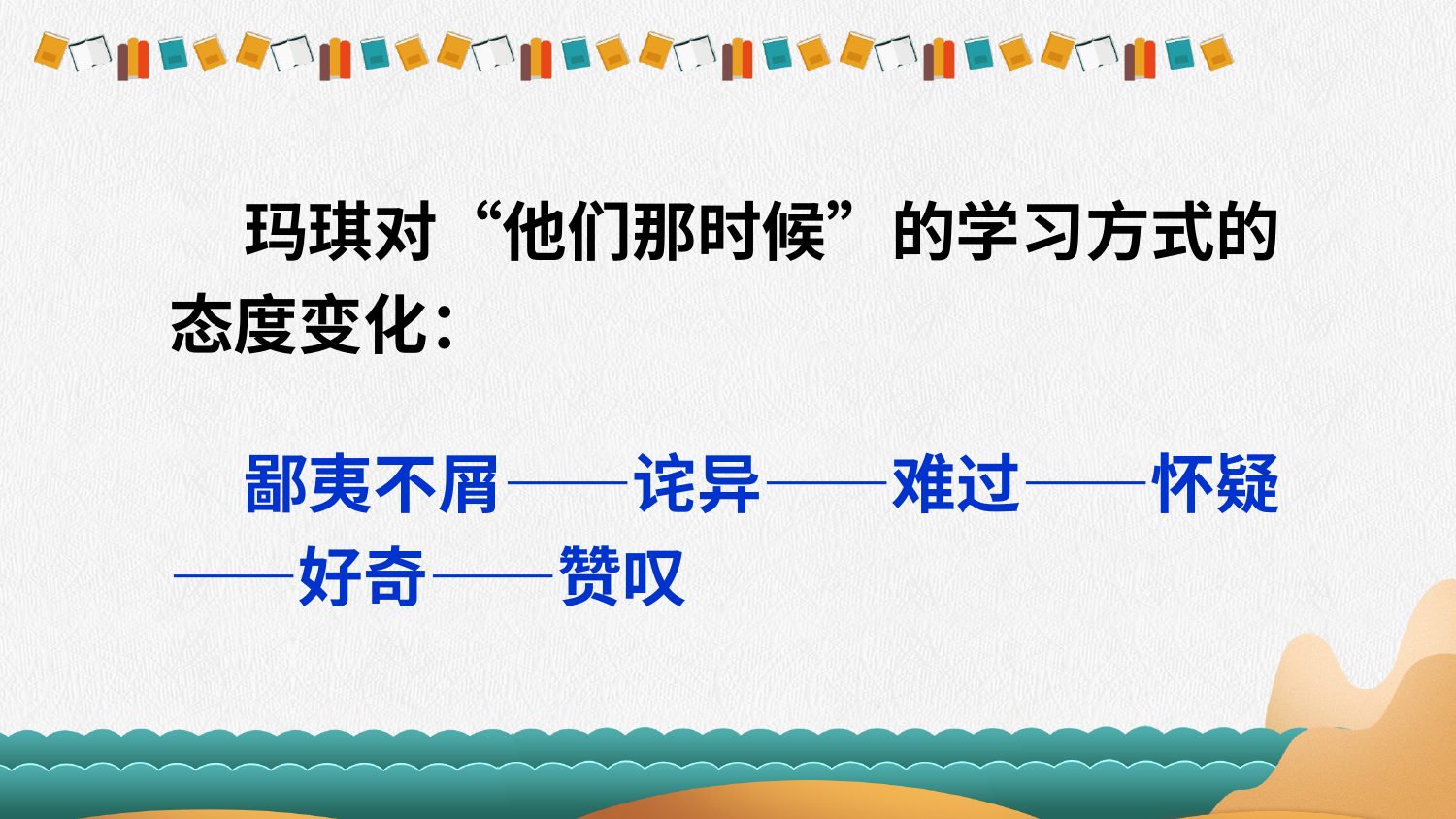

玛琪对“他们那时候”的学习方式的态度变化：
    鄙夷不屑——诧异——难过——怀疑——好奇——赞叹